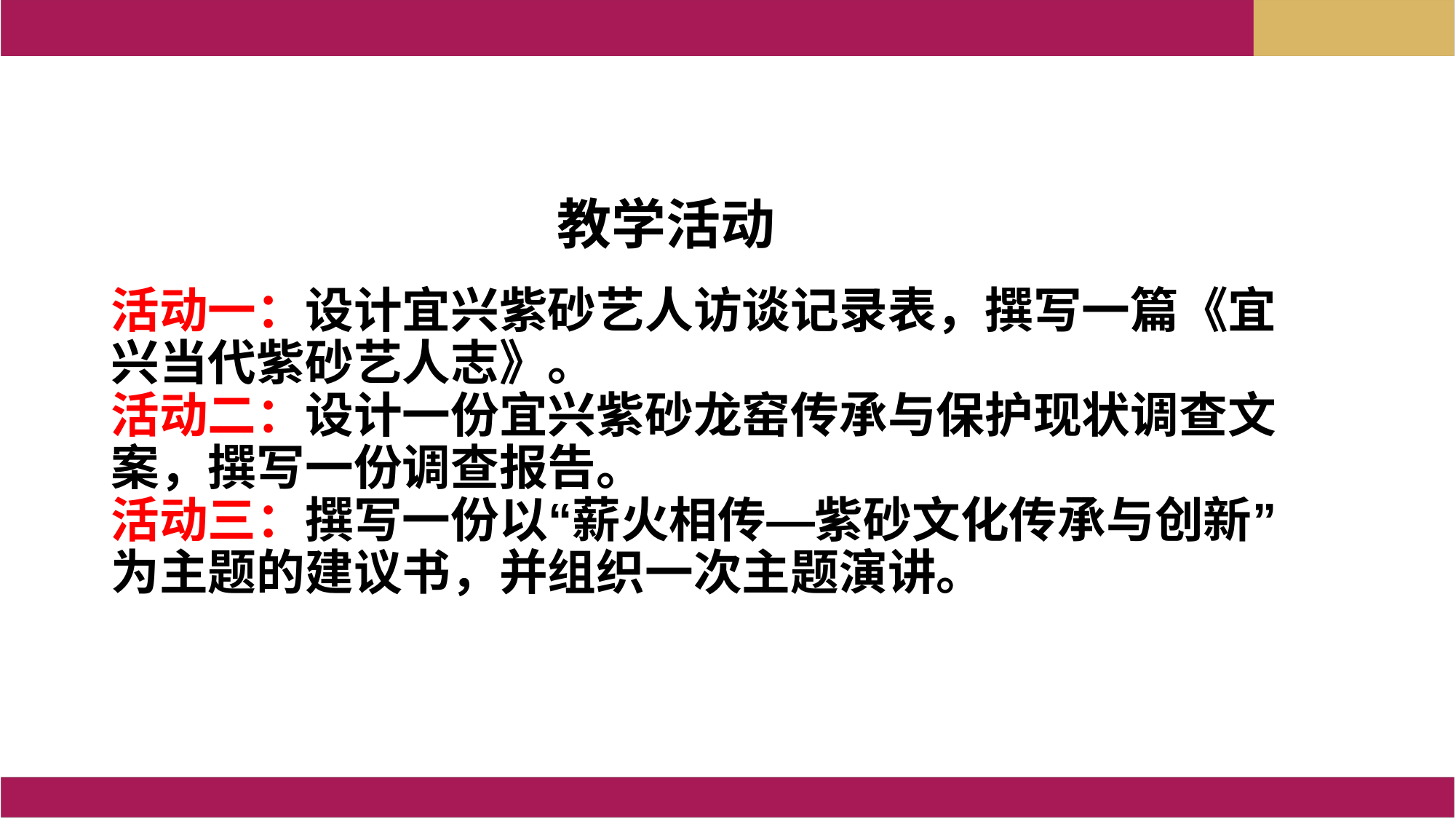

教学活动
活动一：设计宜兴紫砂艺人访谈记录表，撰写一篇《宜兴当代紫砂艺人志》。
活动二：设计一份宜兴紫砂龙窑传承与保护现状调查文案，撰写一份调查报告。
活动三：撰写一份以“薪火相传—紫砂文化传承与创新”为主题的建议书，并组织一次主题演讲。